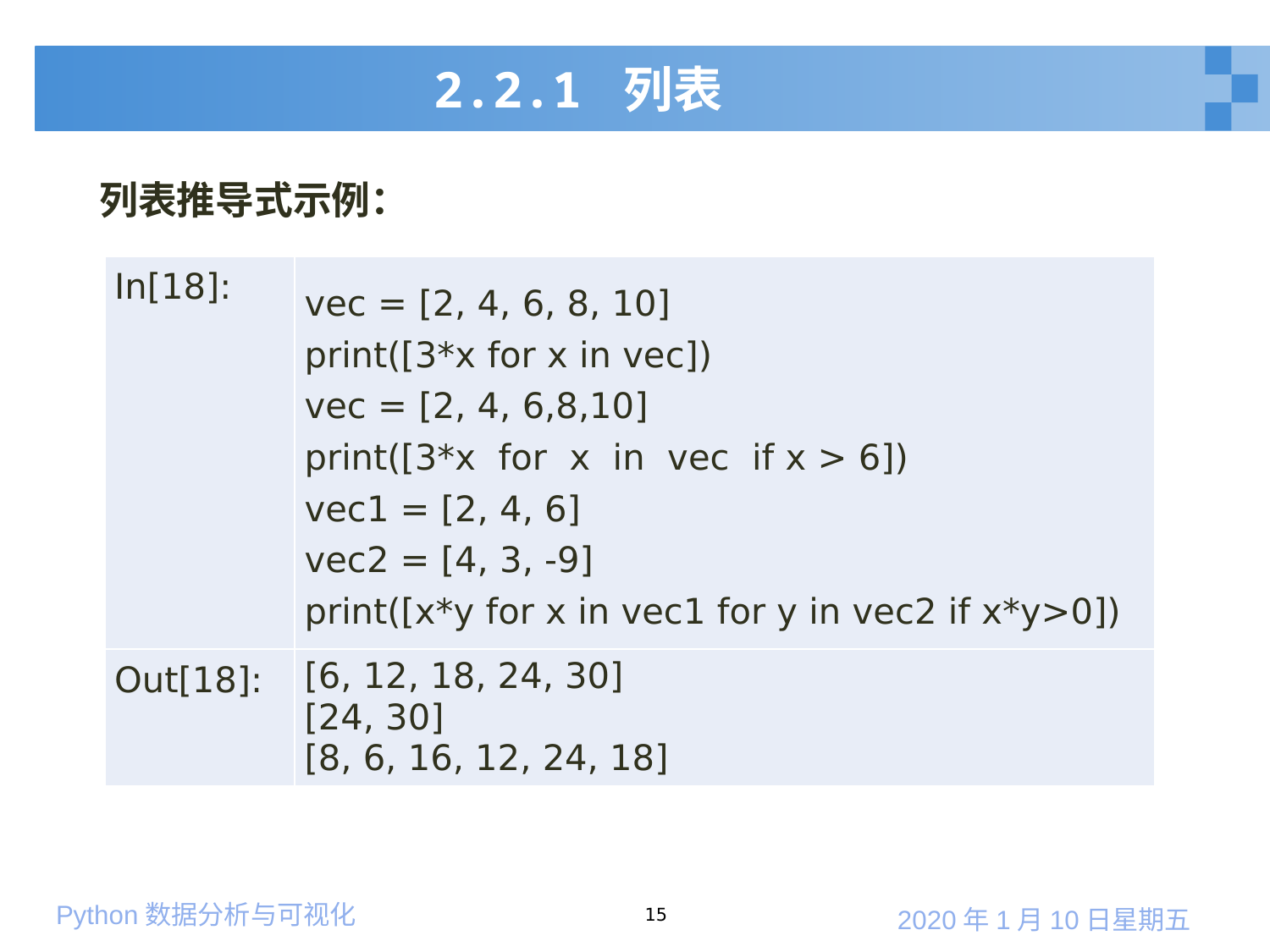

# 2.2.1 列表
列表推导式示例：
| In[18]: | vec = [2, 4, 6, 8, 10] print([3\*x for x in vec]) vec = [2, 4, 6,8,10] print([3\*x for x in vec if x > 6]) vec1 = [2, 4, 6] vec2 = [4, 3, -9] print([x\*y for x in vec1 for y in vec2 if x\*y>0]) |
| --- | --- |
| Out[18]: | [6, 12, 18, 24, 30] [24, 30] [8, 6, 16, 12, 24, 18] |
15
2020年1月10日星期五